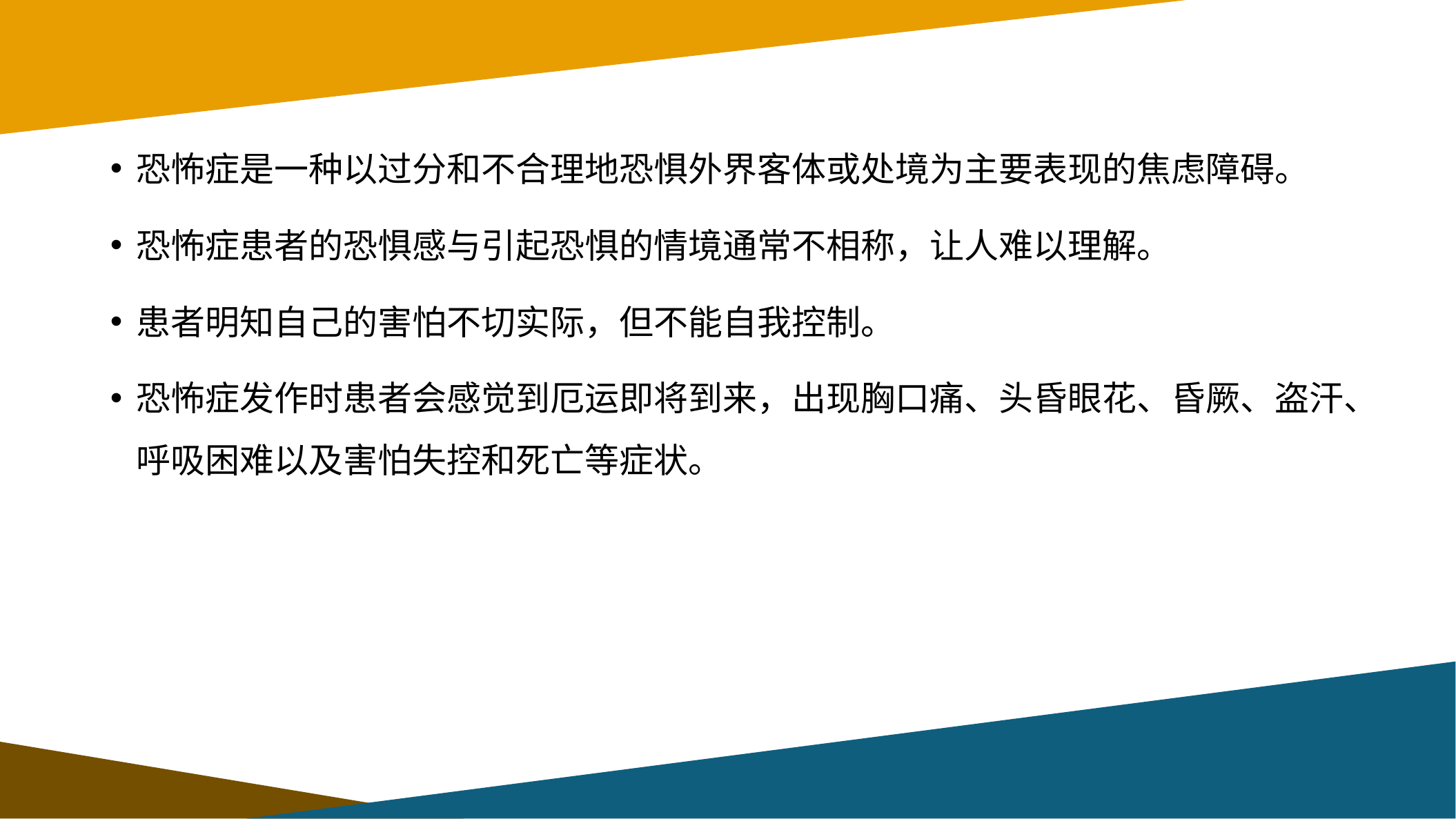

# （三）恐怖症
恐怖症是一种以过分和不合理地恐惧外界客体或处境为主要表现的焦虑障碍。
恐怖症患者的恐惧感与引起恐惧的情境通常不相称，让人难以理解。
患者明知自己的害怕不切实际，但不能自我控制。
恐怖症发作时患者会感觉到厄运即将到来，出现胸口痛、头昏眼花、昏厥、盗汗、呼吸困难以及害怕失控和死亡等症状。